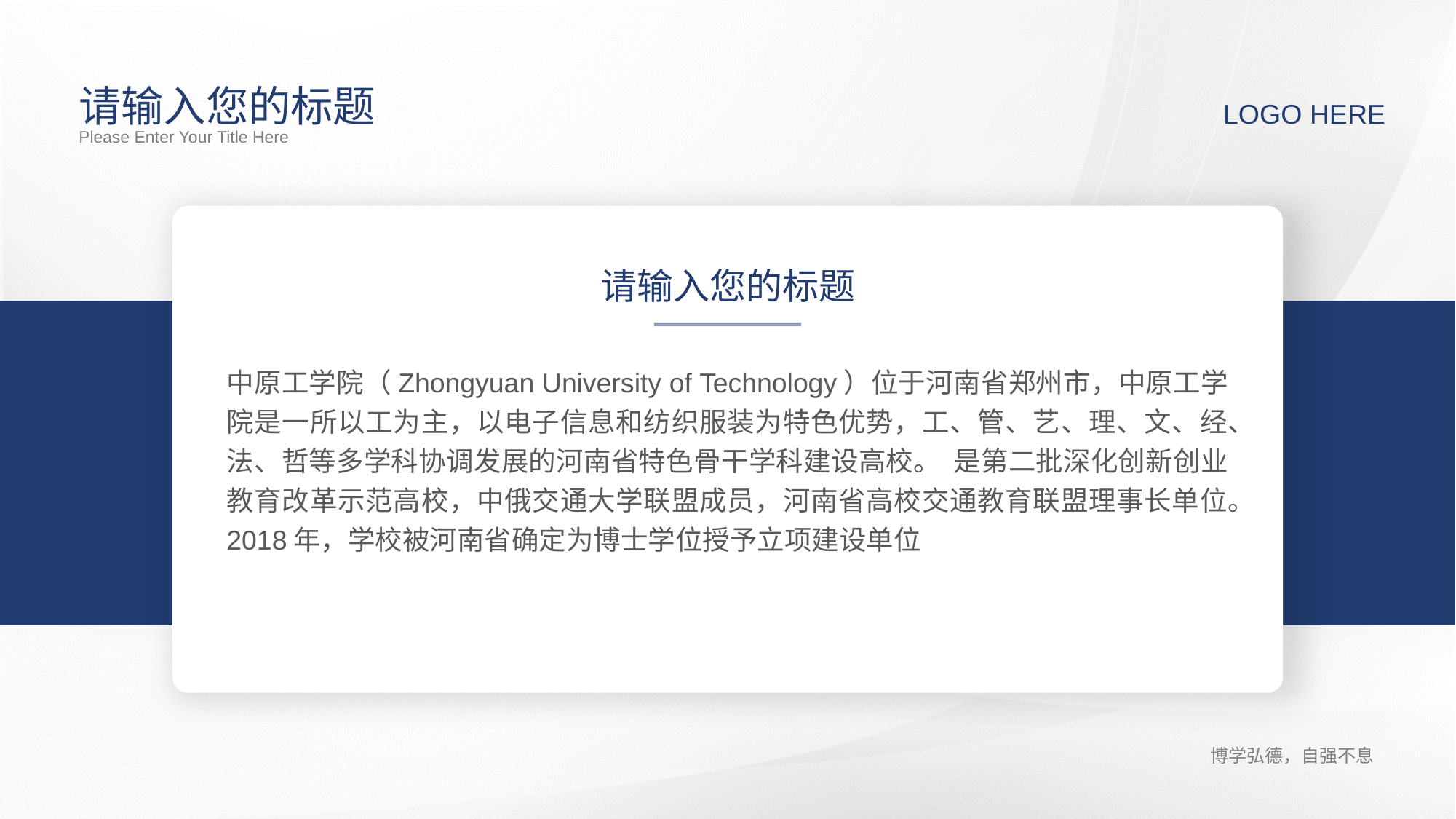

请输入您的标题
LOGO HERE
Please Enter Your Title Here

请输入您的标题

中原工学院（Zhongyuan University of Technology）位于河南省郑州市，中原工学院是一所以工为主，以电子信息和纺织服装为特色优势，工、管、艺、理、文、经、法、哲等多学科协调发展的河南省特色骨干学科建设高校。  是第二批深化创新创业教育改革示范高校，中俄交通大学联盟成员，河南省高校交通教育联盟理事长单位。2018年，学校被河南省确定为博士学位授予立项建设单位
博学弘德，自强不息